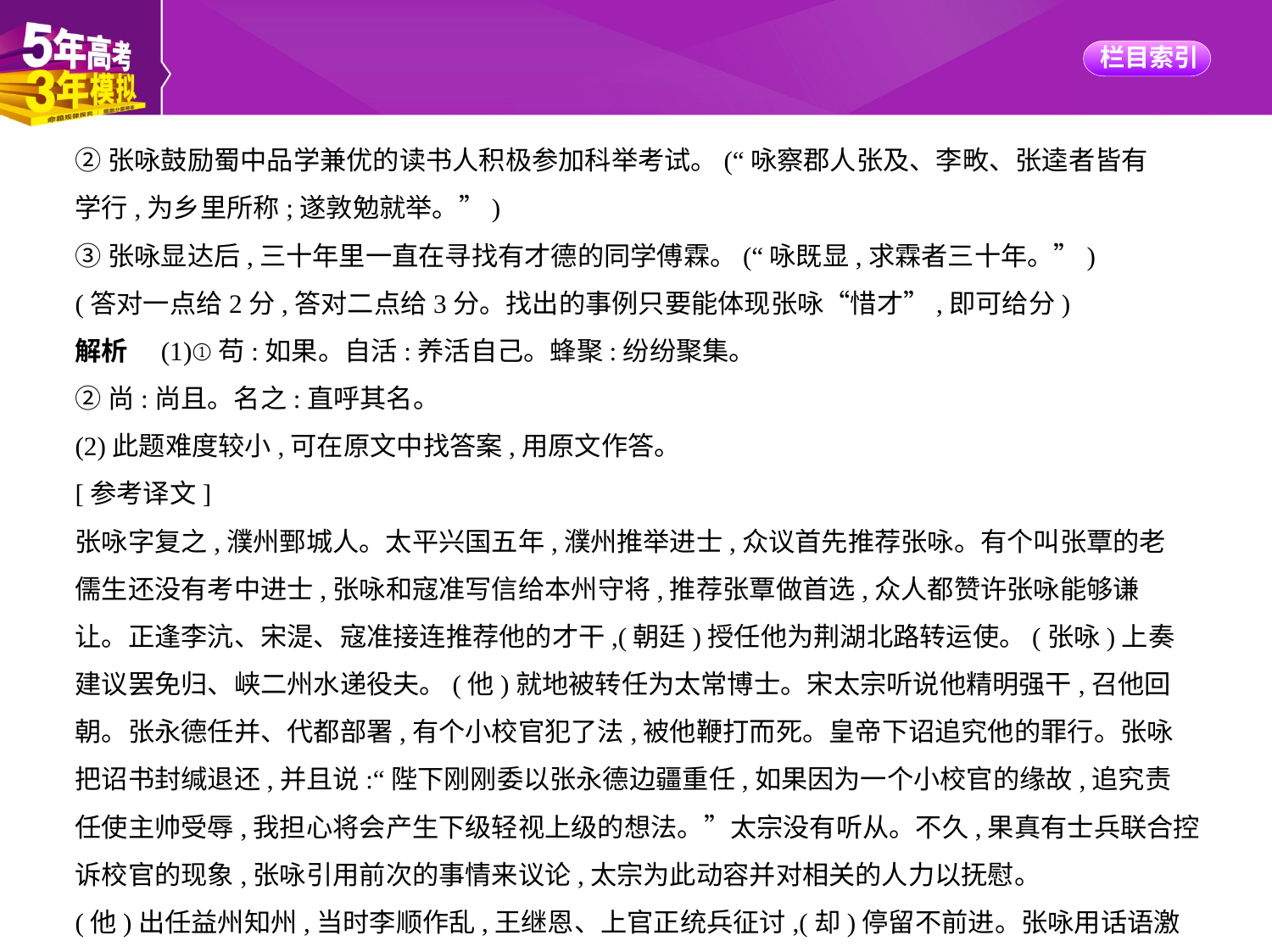

②张咏鼓励蜀中品学兼优的读书人积极参加科举考试。(“咏察郡人张及、李畋、张逵者皆有
学行,为乡里所称;遂敦勉就举。”)
③张咏显达后,三十年里一直在寻找有才德的同学傅霖。(“咏既显,求霖者三十年。”)
(答对一点给2分,答对二点给3分。找出的事例只要能体现张咏“惜才”,即可给分)
解析　(1)①苟:如果。自活:养活自己。蜂聚:纷纷聚集。
②尚:尚且。名之:直呼其名。
(2)此题难度较小,可在原文中找答案,用原文作答。
[参考译文]
张咏字复之,濮州鄄城人。太平兴国五年,濮州推举进士,众议首先推荐张咏。有个叫张覃的老
儒生还没有考中进士,张咏和寇准写信给本州守将,推荐张覃做首选,众人都赞许张咏能够谦
让。正逢李沆、宋湜、寇准接连推荐他的才干,(朝廷)授任他为荆湖北路转运使。(张咏)上奏
建议罢免归、峡二州水递役夫。(他)就地被转任为太常博士。宋太宗听说他精明强干,召他回
朝。张永德任并、代都部署,有个小校官犯了法,被他鞭打而死。皇帝下诏追究他的罪行。张咏
把诏书封缄退还,并且说:“陛下刚刚委以张永德边疆重任,如果因为一个小校官的缘故,追究责
任使主帅受辱,我担心将会产生下级轻视上级的想法。”太宗没有听从。不久,果真有士兵联合控诉校官的现象,张咏引用前次的事情来议论,太宗为此动容并对相关的人力以抚慰。
(他)出任益州知州,当时李顺作乱,王继恩、上官正统兵征讨,(却)停留不前进。张咏用话语激励